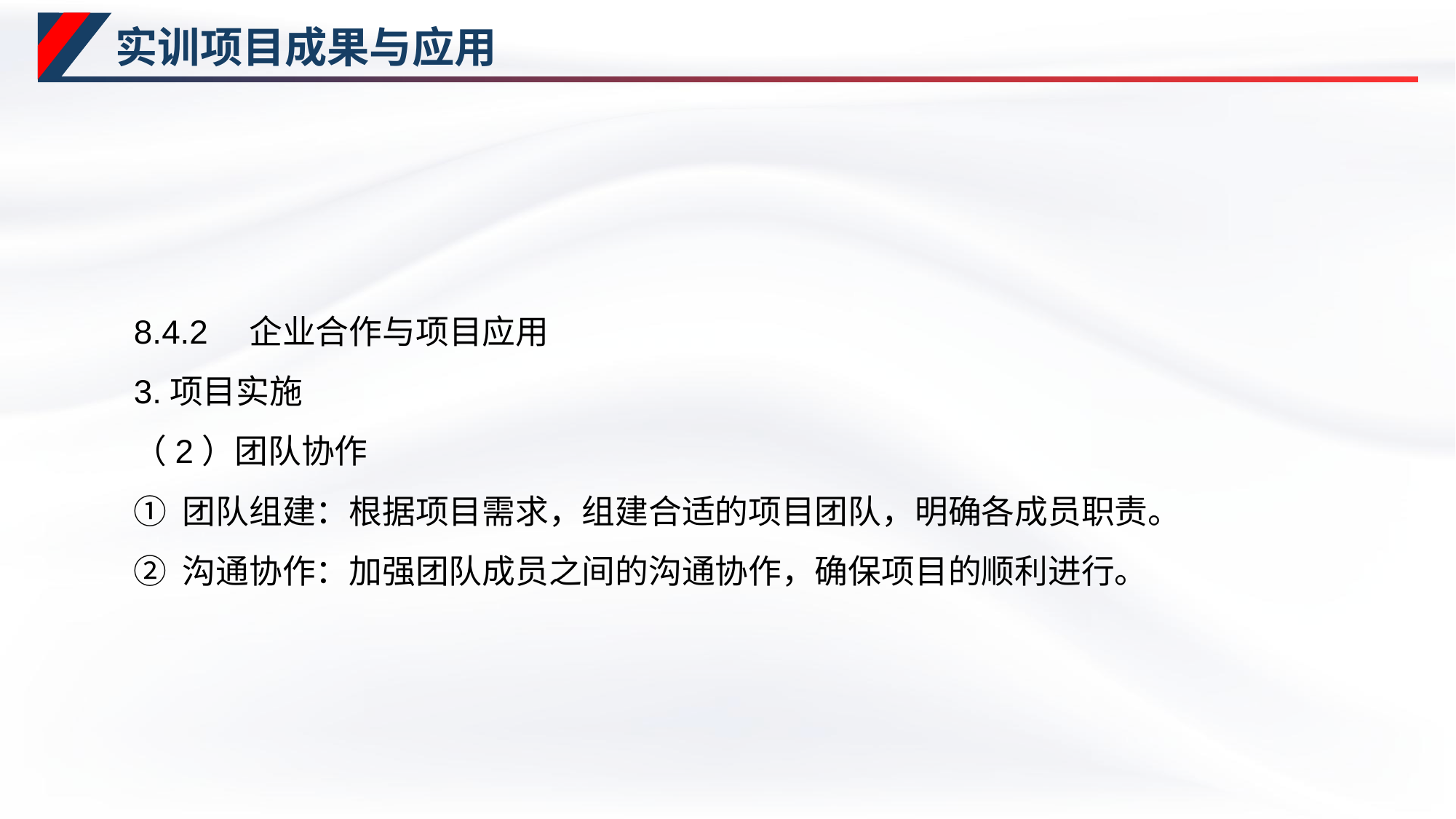

# 实训项目成果与应用
8.4.2　企业合作与项目应用
3.项目实施
（2）团队协作
① 团队组建：根据项目需求，组建合适的项目团队，明确各成员职责。
② 沟通协作：加强团队成员之间的沟通协作，确保项目的顺利进行。